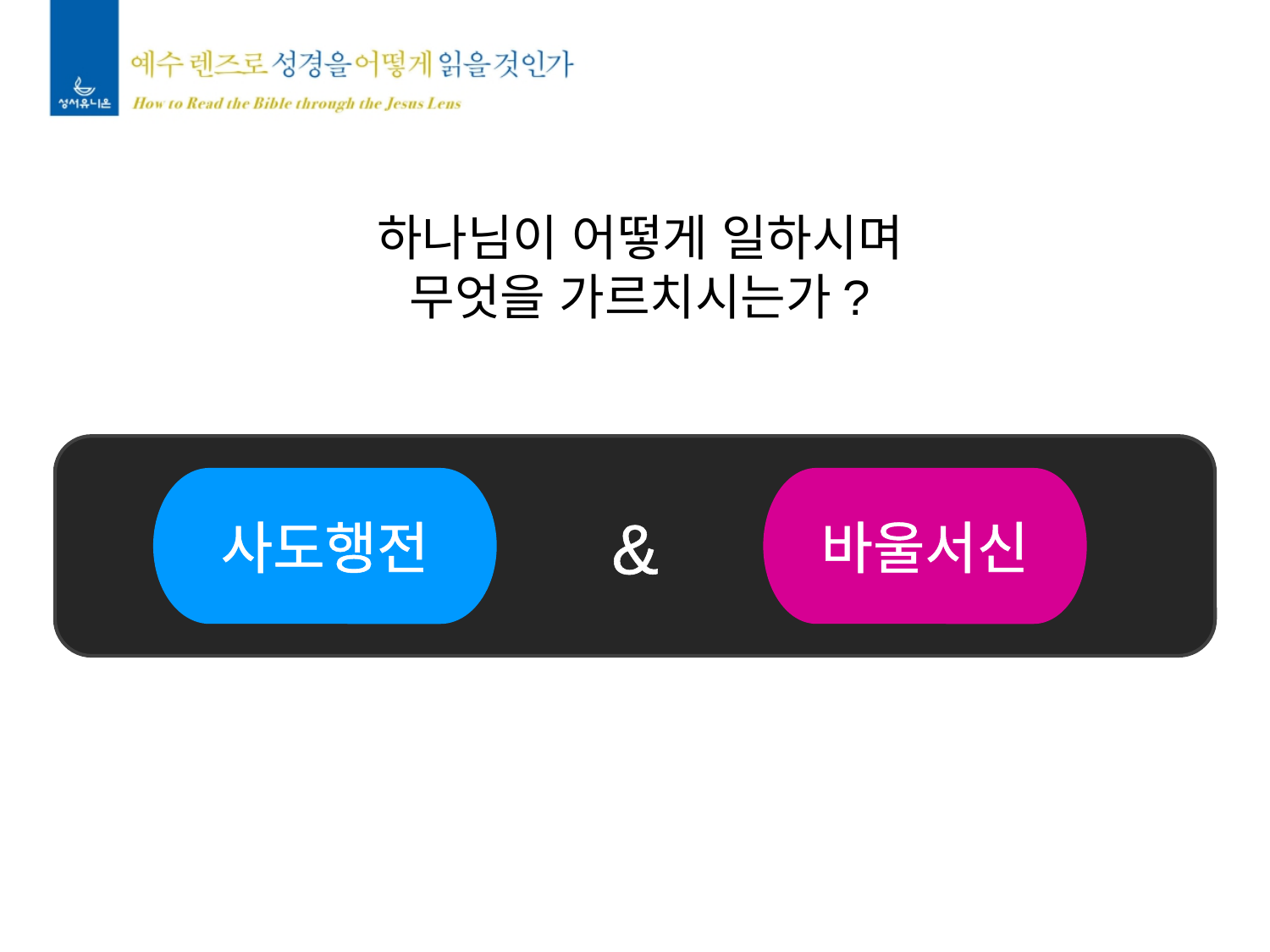

하나님이 어떻게 일하시며
무엇을 가르치시는가?
&
사도행전
바울서신